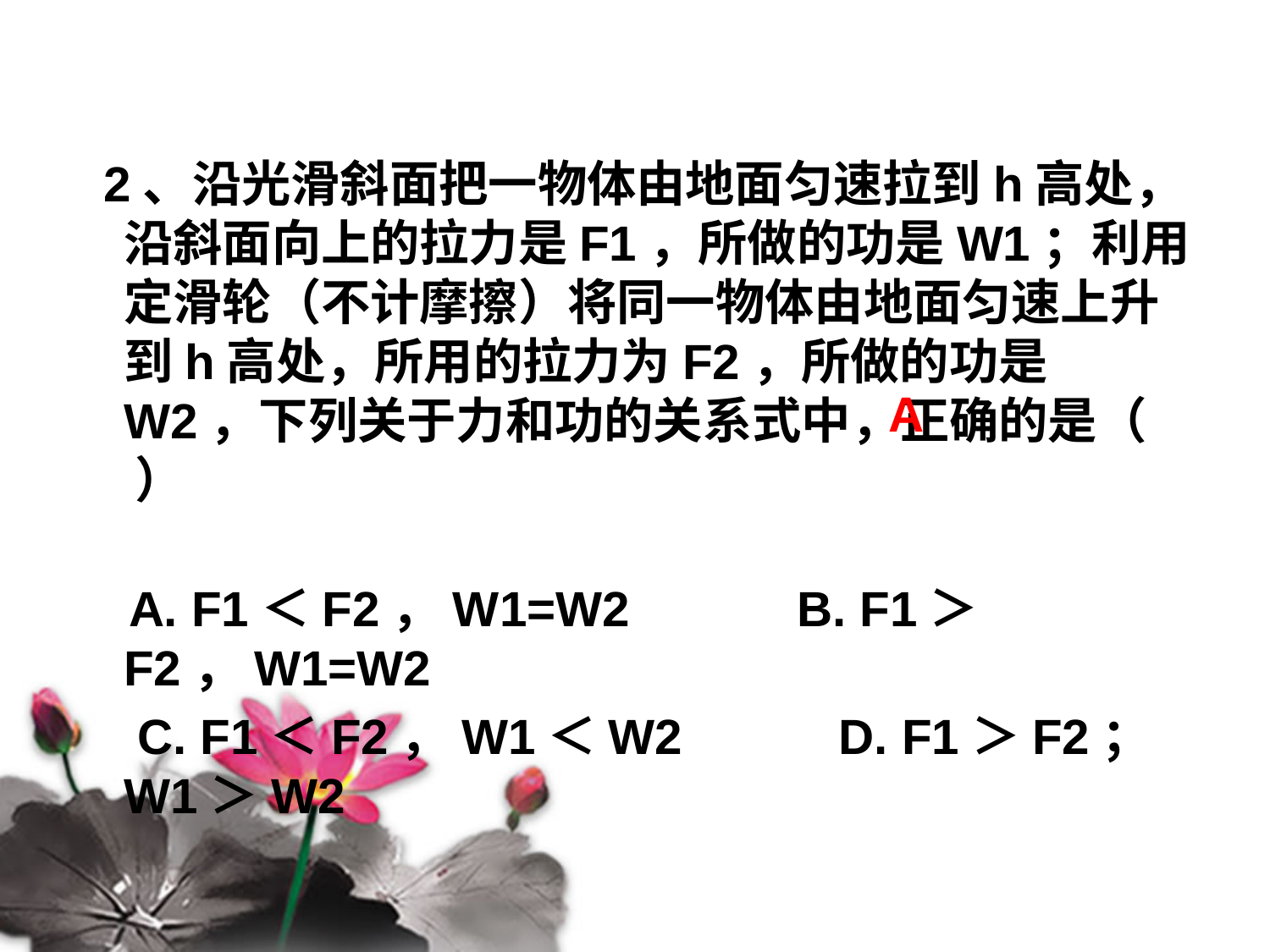

2、沿光滑斜面把一物体由地面匀速拉到h高处，沿斜面向上的拉力是F1，所做的功是W1；利用定滑轮（不计摩擦）将同一物体由地面匀速上升到h高处，所用的拉力为F2，所做的功是W2，下列关于力和功的关系式中，正确的是（   ）

　A. F1＜F2，W1=W2　　    B. F1＞F2，W1=W2
　C. F1＜F2，W1＜W2　　   D. F1＞F2；W1＞W2

A